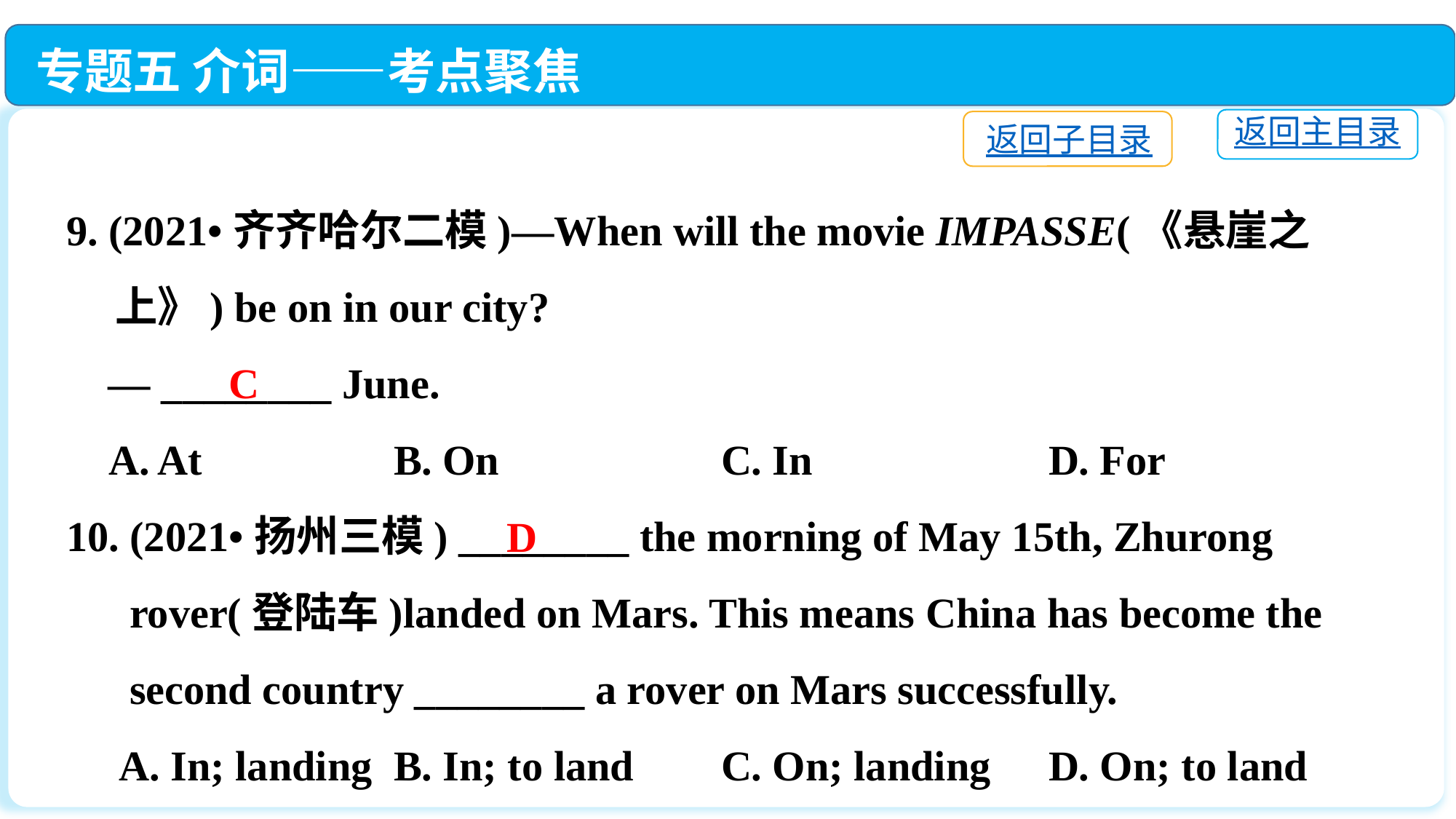

专题五 介词——考点聚焦

返回主目录

返回子目录
9. (2021•齐齐哈尔二模)—When will the movie IMPASSE(《悬崖之
    上》) be on in our city?
    — ________ June.
    A. At　　　 	B. On			C. In　　 		D. For
10. (2021•扬州三模) ________ the morning of May 15th, Zhurong
      rover(登陆车)landed on Mars. This means China has become the
      second country ________ a rover on Mars successfully.
     A. In; landing	B. In; to land	C. On; landing	D. On; to land
C
D